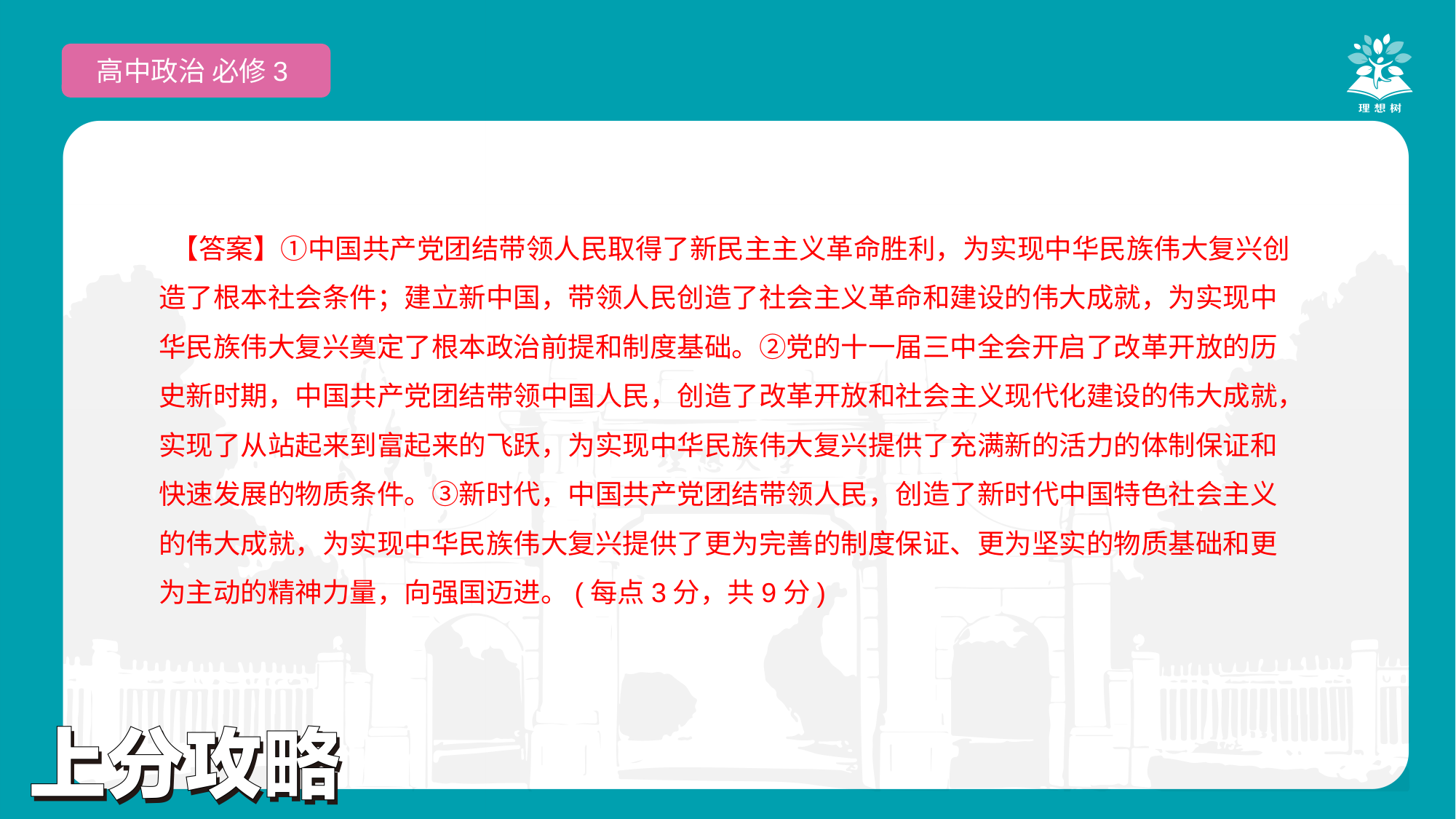

高中政治 必修3
 【答案】①中国共产党团结带领人民取得了新民主主义革命胜利，为实现中华民族伟大复兴创造了根本社会条件；建立新中国，带领人民创造了社会主义革命和建设的伟大成就，为实现中华民族伟大复兴奠定了根本政治前提和制度基础。②党的十一届三中全会开启了改革开放的历史新时期，中国共产党团结带领中国人民，创造了改革开放和社会主义现代化建设的伟大成就，实现了从站起来到富起来的飞跃，为实现中华民族伟大复兴提供了充满新的活力的体制保证和快速发展的物质条件。③新时代，中国共产党团结带领人民，创造了新时代中国特色社会主义的伟大成就，为实现中华民族伟大复兴提供了更为完善的制度保证、更为坚实的物质基础和更为主动的精神力量，向强国迈进。(每点3分，共9分)